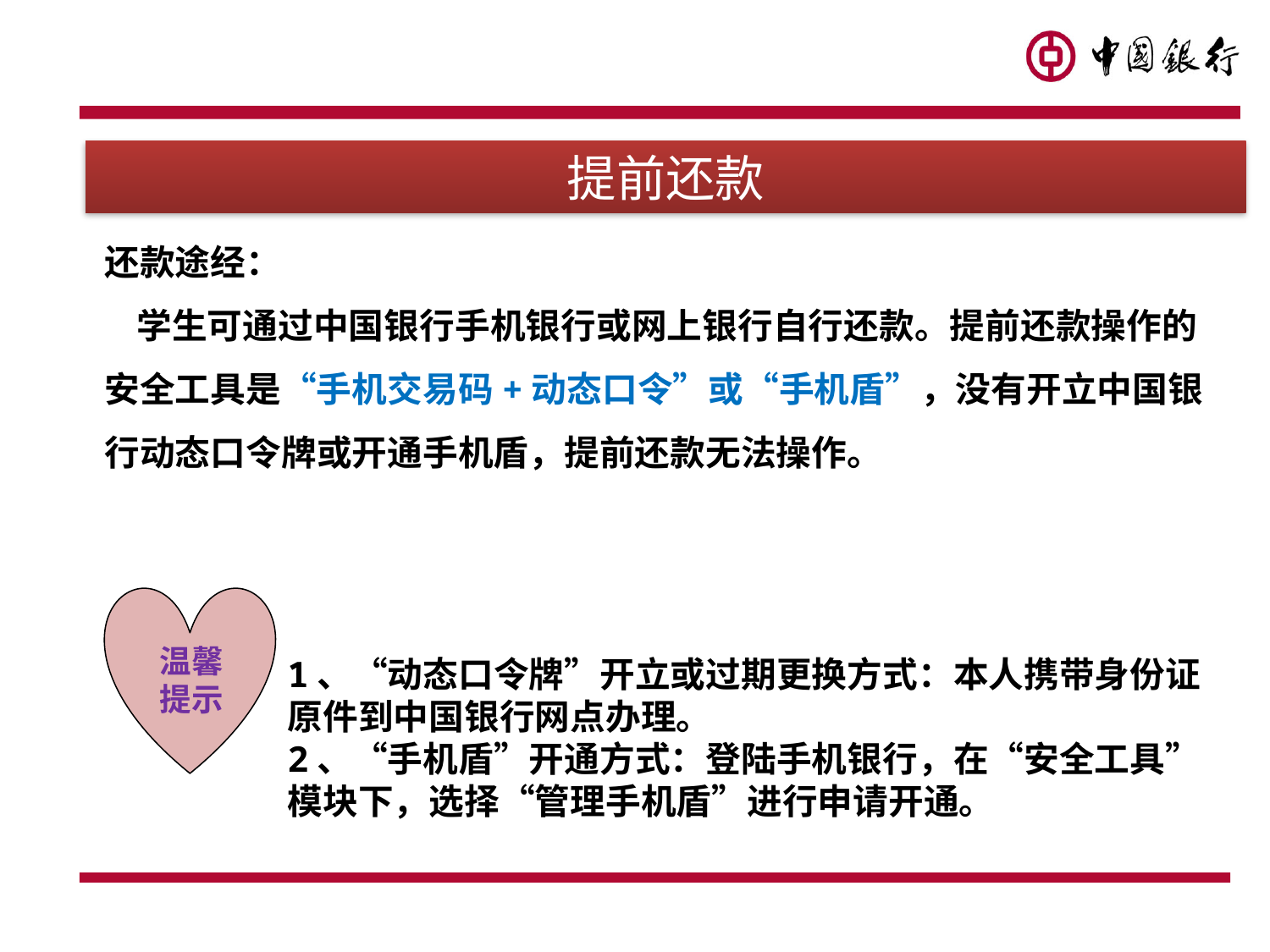

提前还款
# 还款途经： 学生可通过中国银行手机银行或网上银行自行还款。提前还款操作的安全工具是“手机交易码+动态口令”或“手机盾”，没有开立中国银行动态口令牌或开通手机盾，提前还款无法操作。

温馨提示
1、“动态口令牌”开立或过期更换方式：本人携带身份证原件到中国银行网点办理。
2、“手机盾”开通方式：登陆手机银行，在“安全工具”模块下，选择“管理手机盾”进行申请开通。